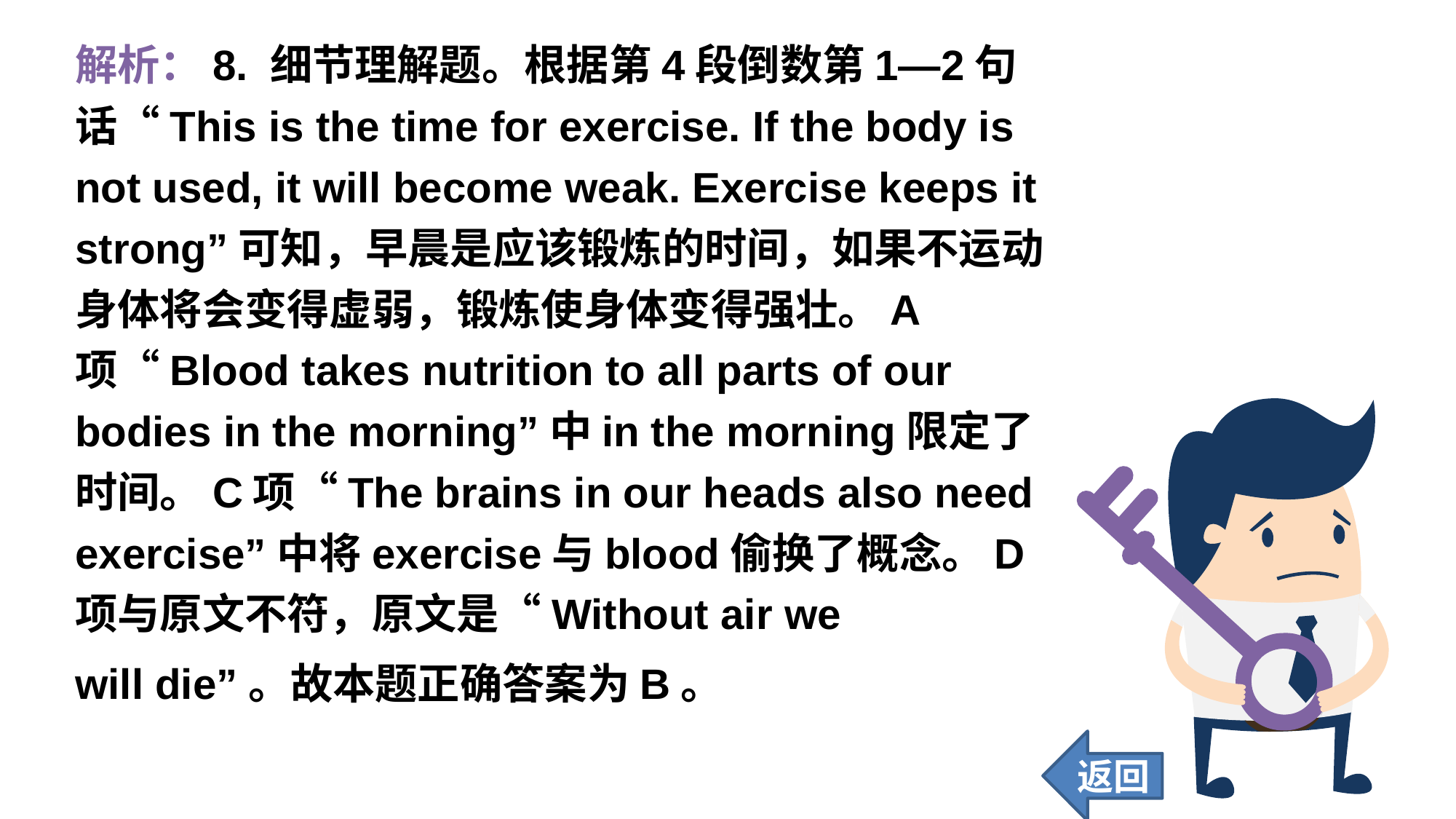

解析：8. 细节理解题。根据第4段倒数第1—2句话“This is the time for exercise. If the body is not used, it will become weak. Exercise keeps it strong”可知，早晨是应该锻炼的时间，如果不运动身体将会变得虚弱，锻炼使身体变得强壮。A项“Blood takes nutrition to all parts of our bodies in the morning”中in the morning限定了时间。C项“The brains in our heads also need exercise”中将exercise与blood偷换了概念。D项与原文不符，原文是“Without air we
will die”。故本题正确答案为B。

返回
127